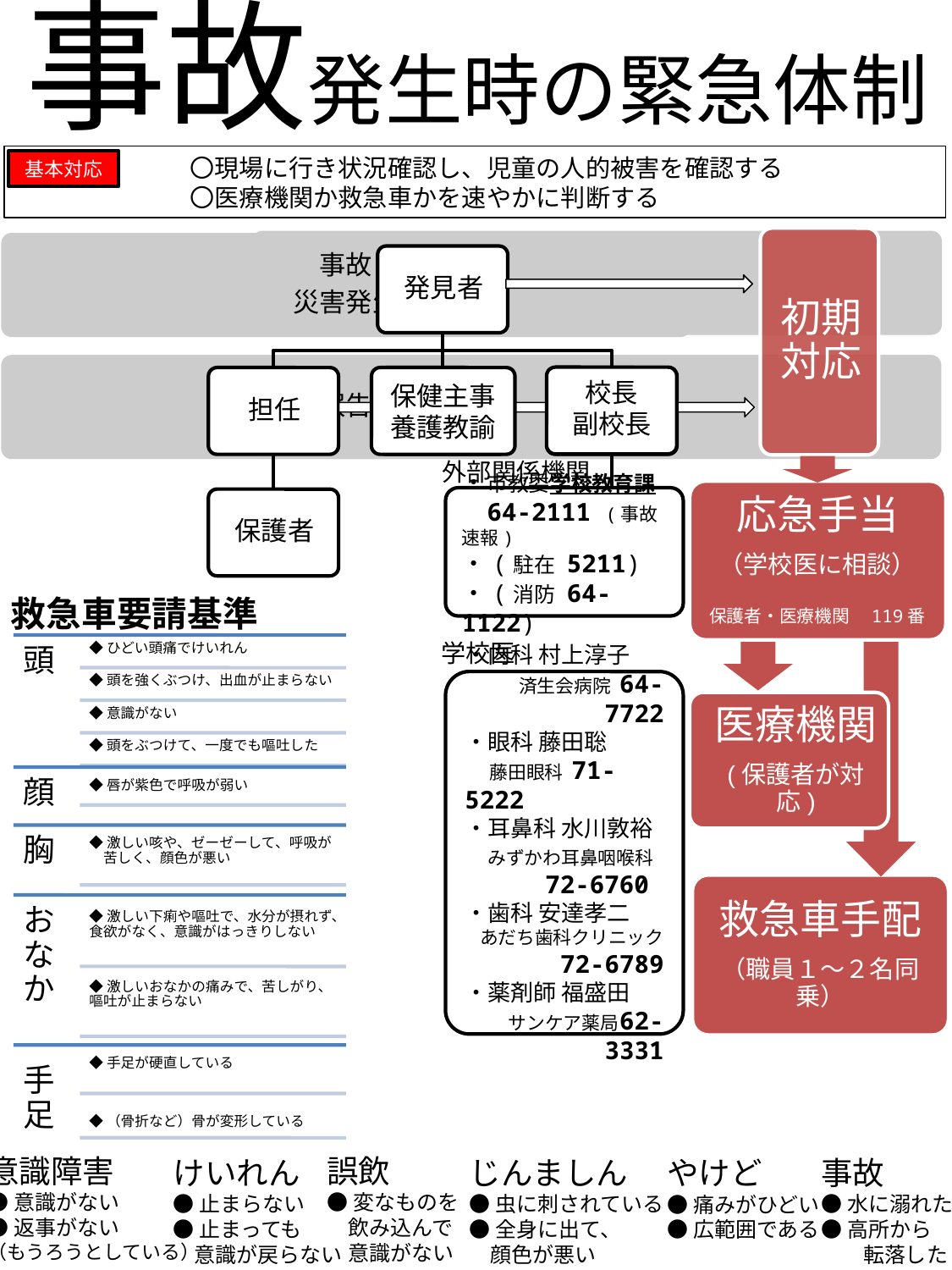

事故発生時の緊急体制
　　　　　　　〇現場に行き状況確認し、児童の人的被害を確認する
　　　　　　　〇医療機関か救急車かを速やかに判断する
基本対応
報告
事故
災害発生
発見者
担任
保護者
保健主事
校長　　副校長

初期対応

校長
副校長

保健主事
養護教諭

外部関係機関

応急手当
（学校医に相談）

保護者・医療機関　119番
・市教委学校教育課
  64-2111 (事故速報)
・(駐在 5211)
・(消防 64-1122)
救急車要請基準
学校医
頭
◆ひどい頭痛でけいれん
◆頭を強くぶつけ、出血が止まらない
◆意識がない
◆頭をぶつけて、一度でも嘔吐した
顔
◆唇が紫色で呼吸が弱い
胸
◆激しい咳や、ゼーゼーして、呼吸が　苦しく、顔色が悪い
おなか
◆激しい下痢や嘔吐で、水分が摂れず、食欲がなく、意識がはっきりしない
◆激しいおなかの痛みで、苦しがり、嘔吐が止まらない
手足
◆手足が硬直している
◆（骨折など）骨が変形している

・内科 村上淳子
済生会病院 64-7722
・眼科 藤田聡
　藤田眼科 71-5222
・耳鼻科 水川敦裕
　みずかわ耳鼻咽喉科
72-6760
・歯科 安達孝二
あだち歯科クリニック
72-6789
・薬剤師 福盛田
サンケア薬局 62-3331

医療機関
(保護者が対応)

救急車手配
（職員１～２名同乗）
意識障害
●意識がない
●返事がない
（もうろうとしている）
誤飲
●変なものを
　飲み込んで
　意識がない
けいれん
●止まらない
●止まっても
　意識が戻らない
じんましん
●虫に刺されている
●全身に出て、
　顔色が悪い
事故
●水に溺れた
●高所から
　　転落した
やけど
●痛みがひどい
●広範囲である